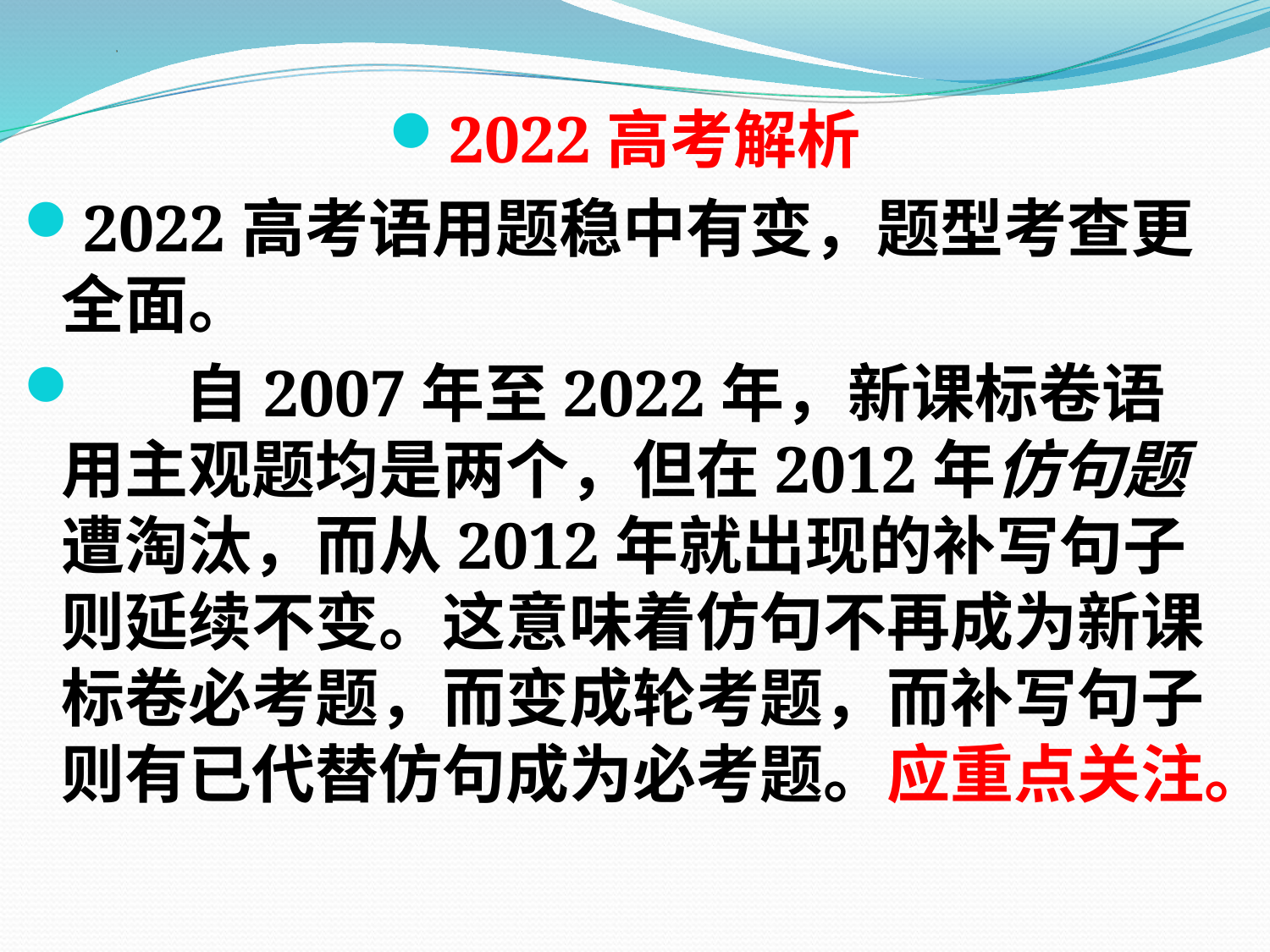

2022高考解析
2022高考语用题稳中有变，题型考查更全面。
      自2007年至2022年，新课标卷语用主观题均是两个，但在2012年仿句题 遭淘汰，而从2012年就出现的补写句子则延续不变。这意味着仿句不再成为新课标卷必考题，而变成轮考题，而补写句子则有已代替仿句成为必考题。应重点关注。